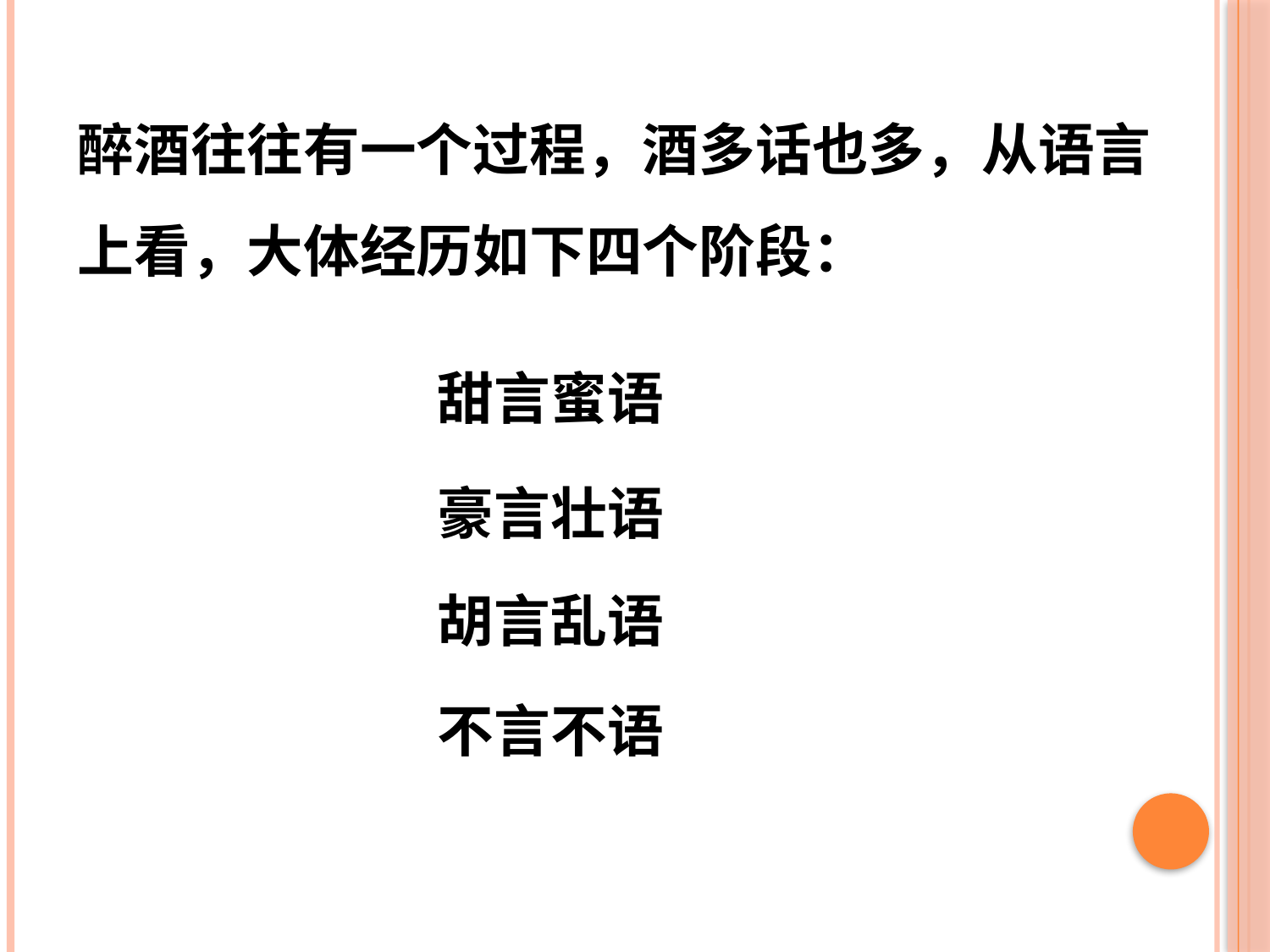

醉酒往往有一个过程，酒多话也多，从语言上看，大体经历如下四个阶段：
甜言蜜语
豪言壮语
胡言乱语
不言不语